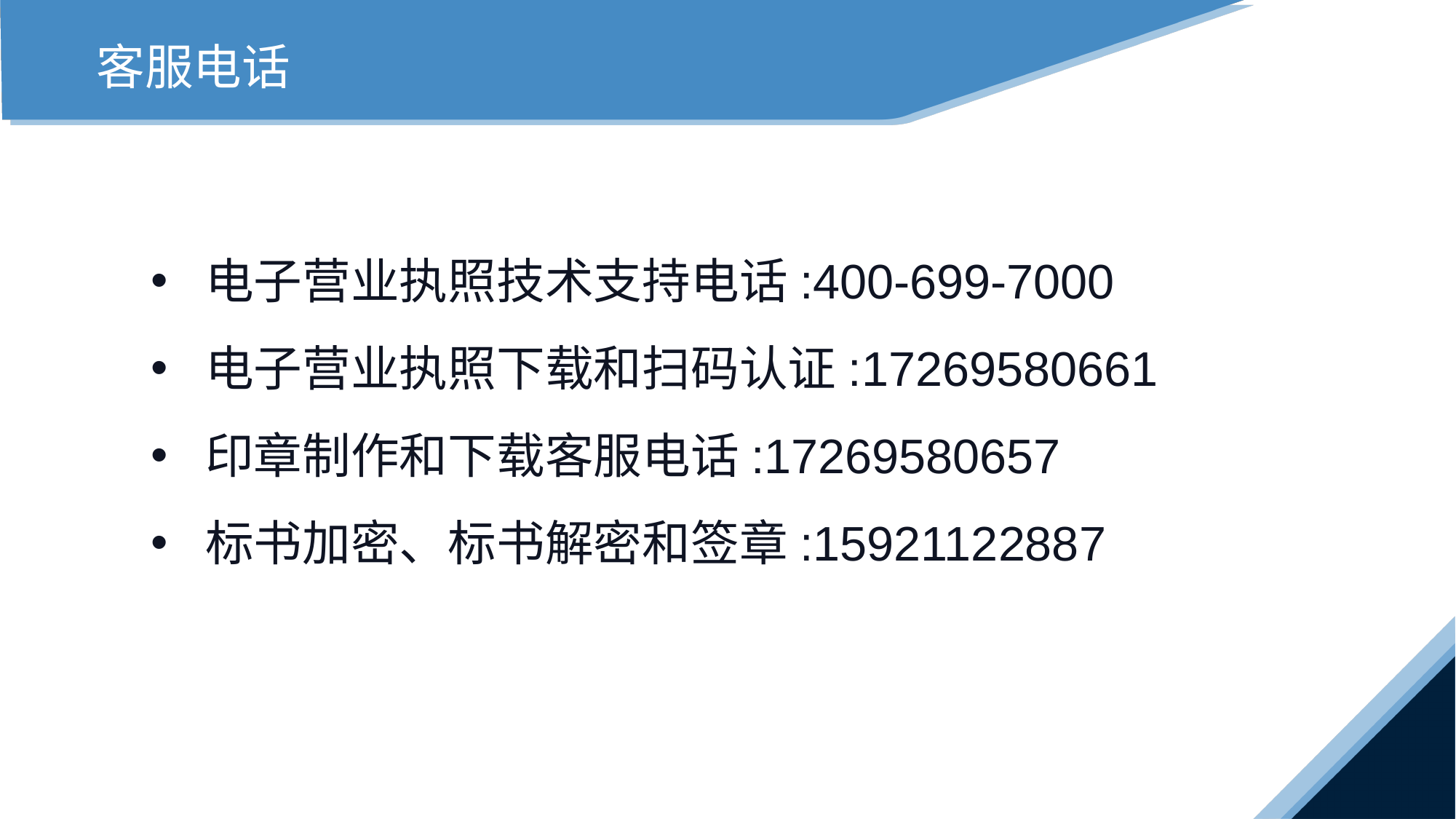

客服电话
电子营业执照技术支持电话:400-699-7000
电子营业执照下载和扫码认证:17269580661
印章制作和下载客服电话:17269580657
标书加密、标书解密和签章:15921122887